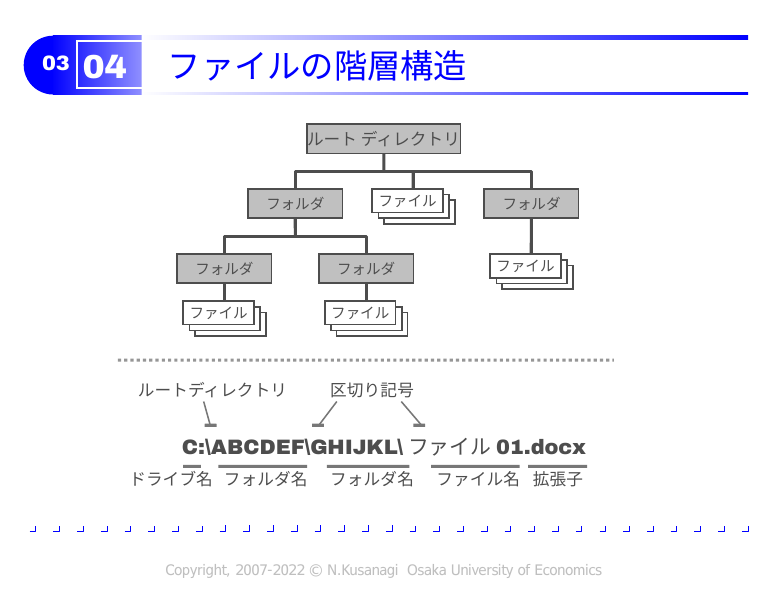

# 04   ファイルの階層構造
ルート ディレクトリ

フォルダ
ファイル
フォルダ

フォルダ
フォルダ
ファイル

ファイル
ファイル

ルートディレクトリ
区切り記号

C:\ABCDEF\GHIJKL\ファイル01.docx
ドライブ名

フォルダ名
フォルダ名

ファイル名

拡張子